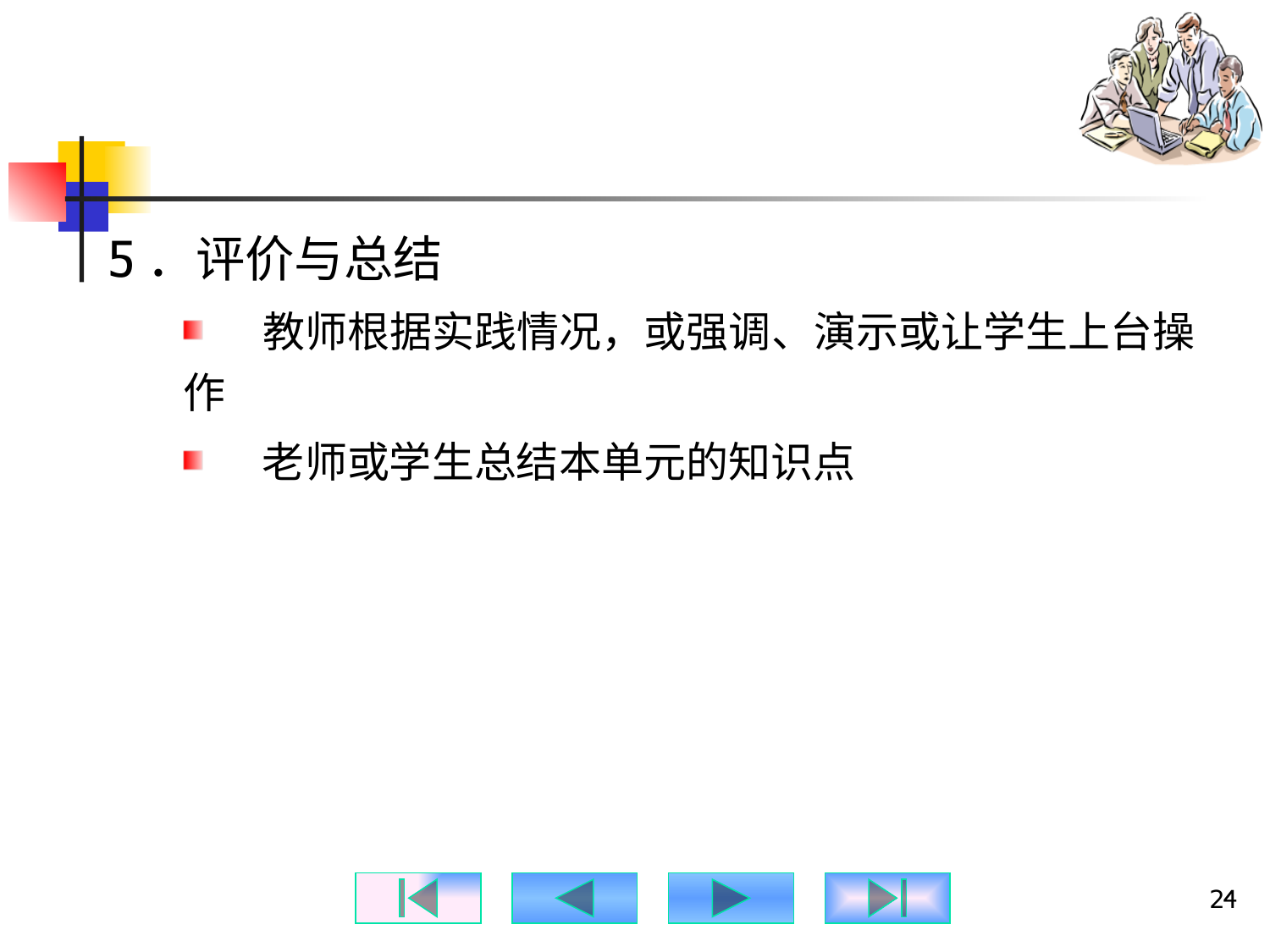

#
5．评价与总结
     教师根据实践情况，或强调、演示或让学生上台操作
     老师或学生总结本单元的知识点

24